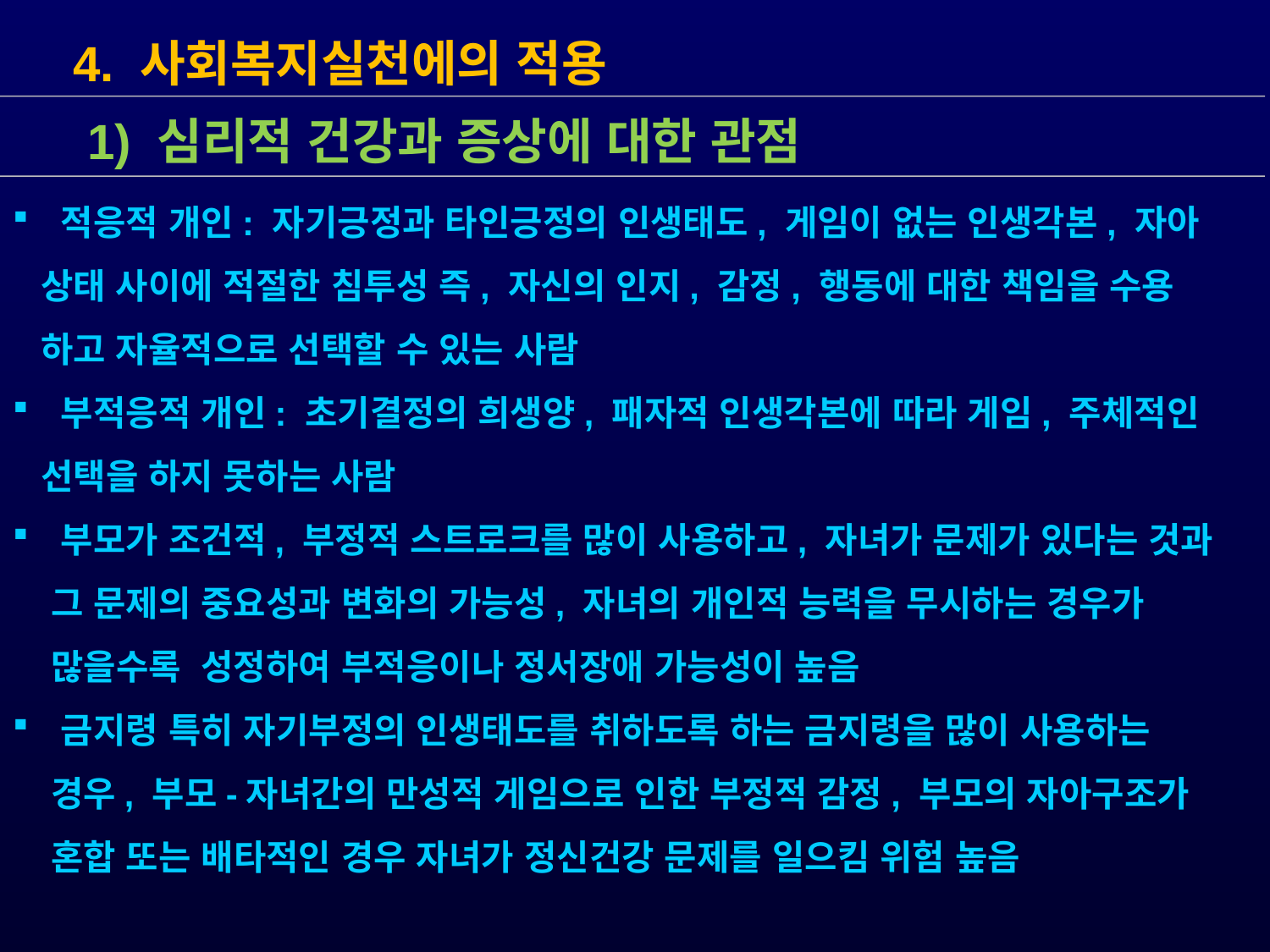

4. 사회복지실천에의 적용

 적응적 개인: 자기긍정과 타인긍정의 인생태도, 게임이 없는 인생각본, 자아
  상태 사이에 적절한 침투성 즉, 자신의 인지, 감정, 행동에 대한 책임을 수용
  하고 자율적으로 선택할 수 있는 사람
 부적응적 개인: 초기결정의 희생양, 패자적 인생각본에 따라 게임, 주체적인
  선택을 하지 못하는 사람
 부모가 조건적, 부정적 스트로크를 많이 사용하고, 자녀가 문제가 있다는 것과
   그 문제의 중요성과 변화의 가능성, 자녀의 개인적 능력을 무시하는 경우가
   많을수록  성정하여 부적응이나 정서장애 가능성이 높음
 금지령 특히 자기부정의 인생태도를 취하도록 하는 금지령을 많이 사용하는
   경우, 부모-자녀간의 만성적 게임으로 인한 부정적 감정, 부모의 자아구조가
   혼합 또는 배타적인 경우 자녀가 정신건강 문제를 일으킴 위험 높음
  1) 심리적 건강과 증상에 대한 관점